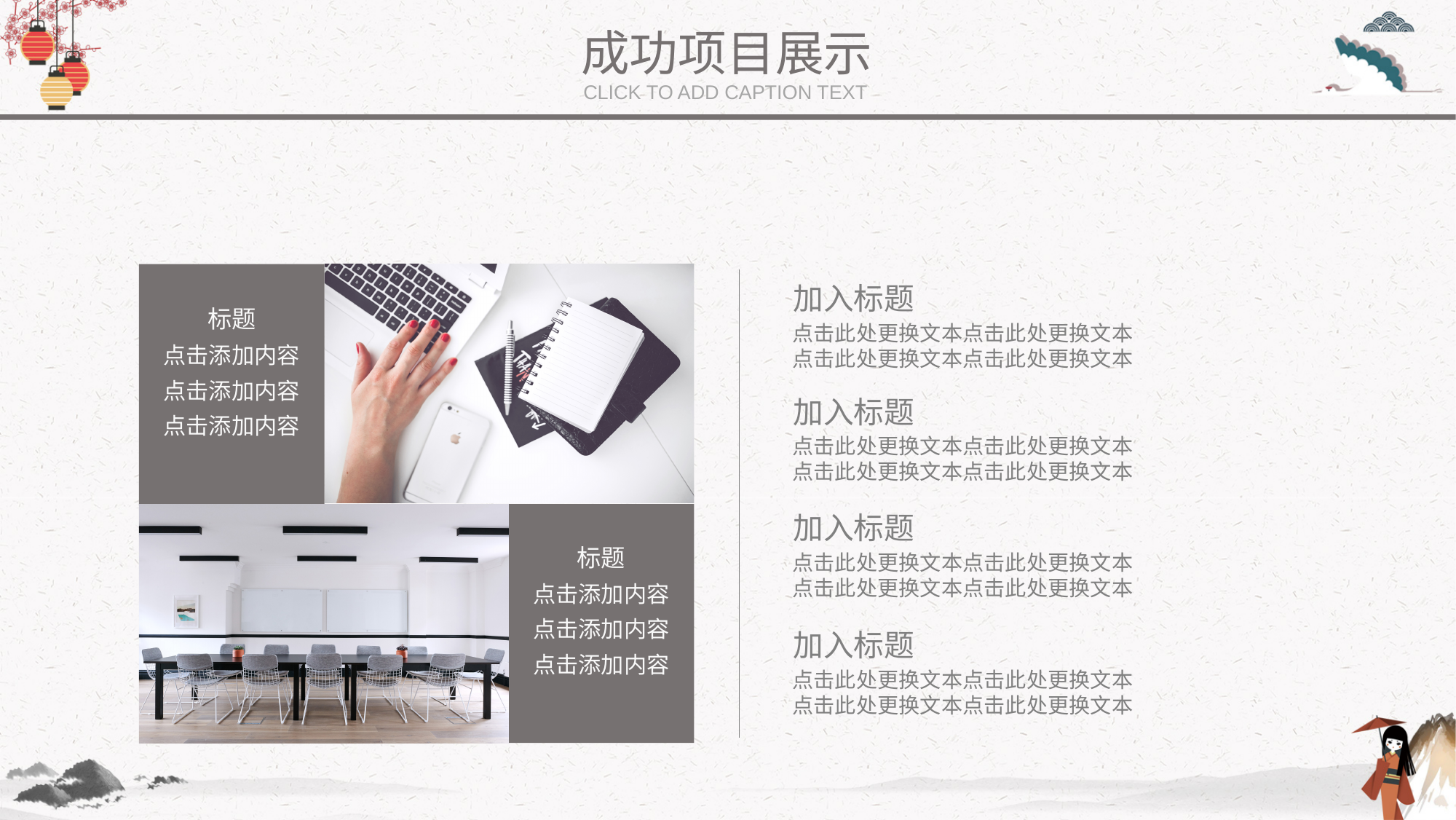

成功项目展示
CLICK TO ADD CAPTION TEXT

标题
点击添加内容
点击添加内容
点击添加内容

标题
点击添加内容
点击添加内容
点击添加内容

加入标题
点击此处更换文本点击此处更换文本
点击此处更换文本点击此处更换文本

加入标题
点击此处更换文本点击此处更换文本
点击此处更换文本点击此处更换文本

加入标题
点击此处更换文本点击此处更换文本
点击此处更换文本点击此处更换文本

加入标题
点击此处更换文本点击此处更换文本
点击此处更换文本点击此处更换文本